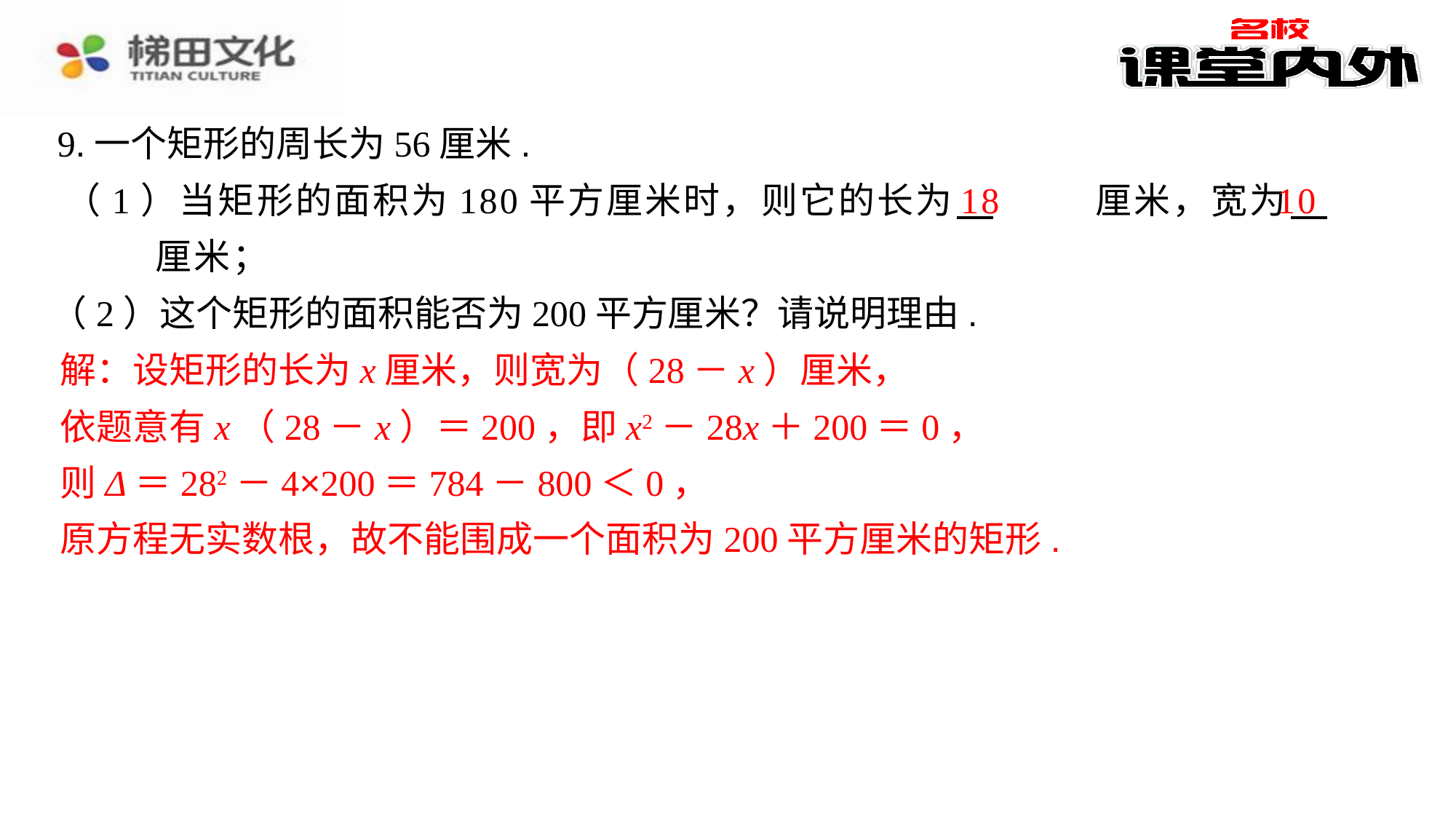

9.一个矩形的周长为56厘米.
18
10
（1）当矩形的面积为180平方厘米时，则它的长为 　18　⁠厘米，宽为 　10　⁠厘米；
（2）这个矩形的面积能否为200平方厘米？请说明理由.
解：设矩形的长为x厘米，则宽为（28－x）厘米，
依题意有x（28－x）＝200，即x2－28x＋200＝0，
则Δ＝282－4×200＝784－800＜0，
原方程无实数根，故不能围成一个面积为200平方厘米的矩形.